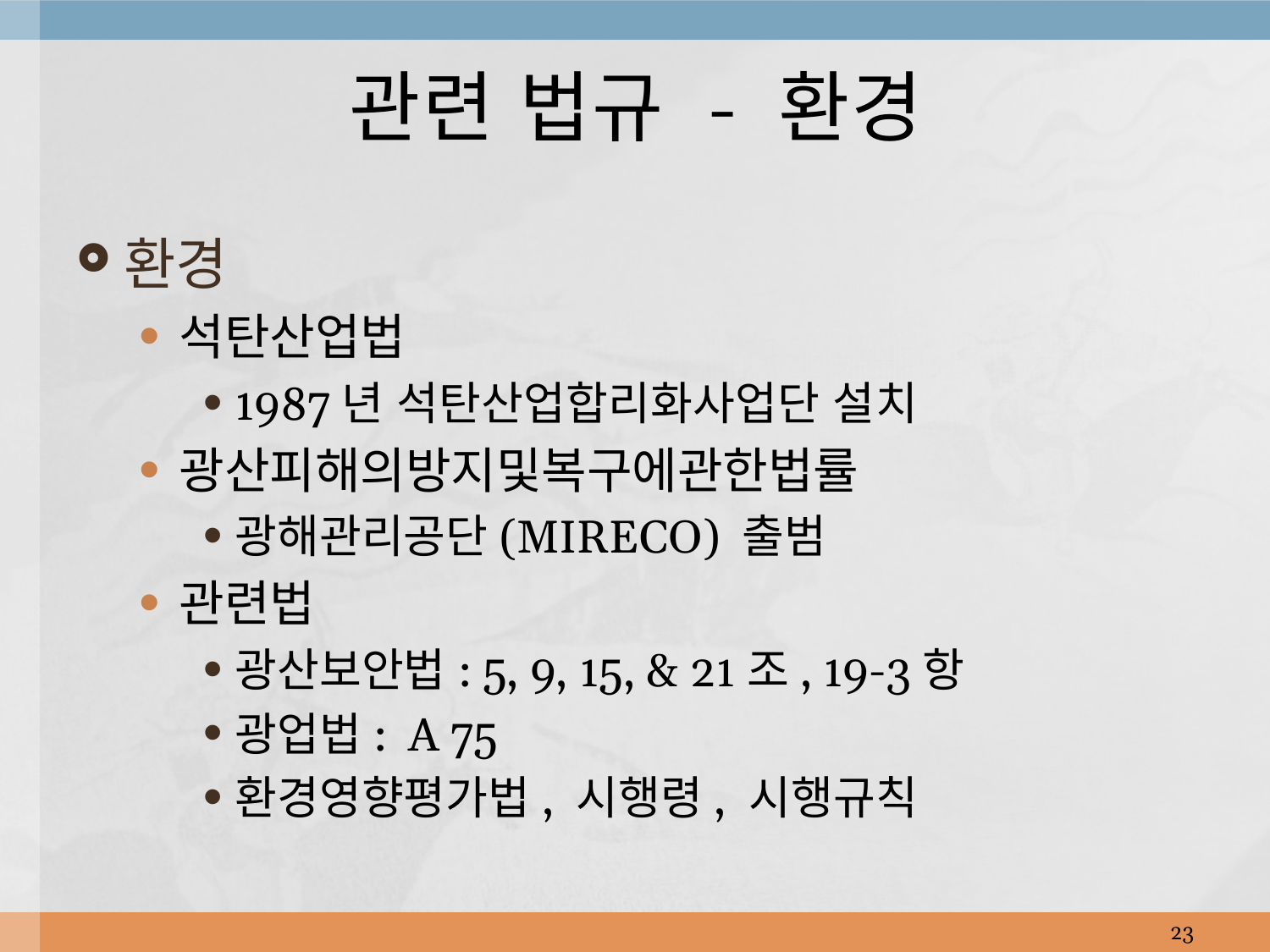

# 관련 법규 - 환경
환경
석탄산업법
1987년 석탄산업합리화사업단 설치
광산피해의방지및복구에관한법률
광해관리공단(MIRECO) 출범
관련법
광산보안법: 5, 9, 15, & 21조, 19-3항
광업법:  A 75
환경영향평가법, 시행령, 시행규칙

23